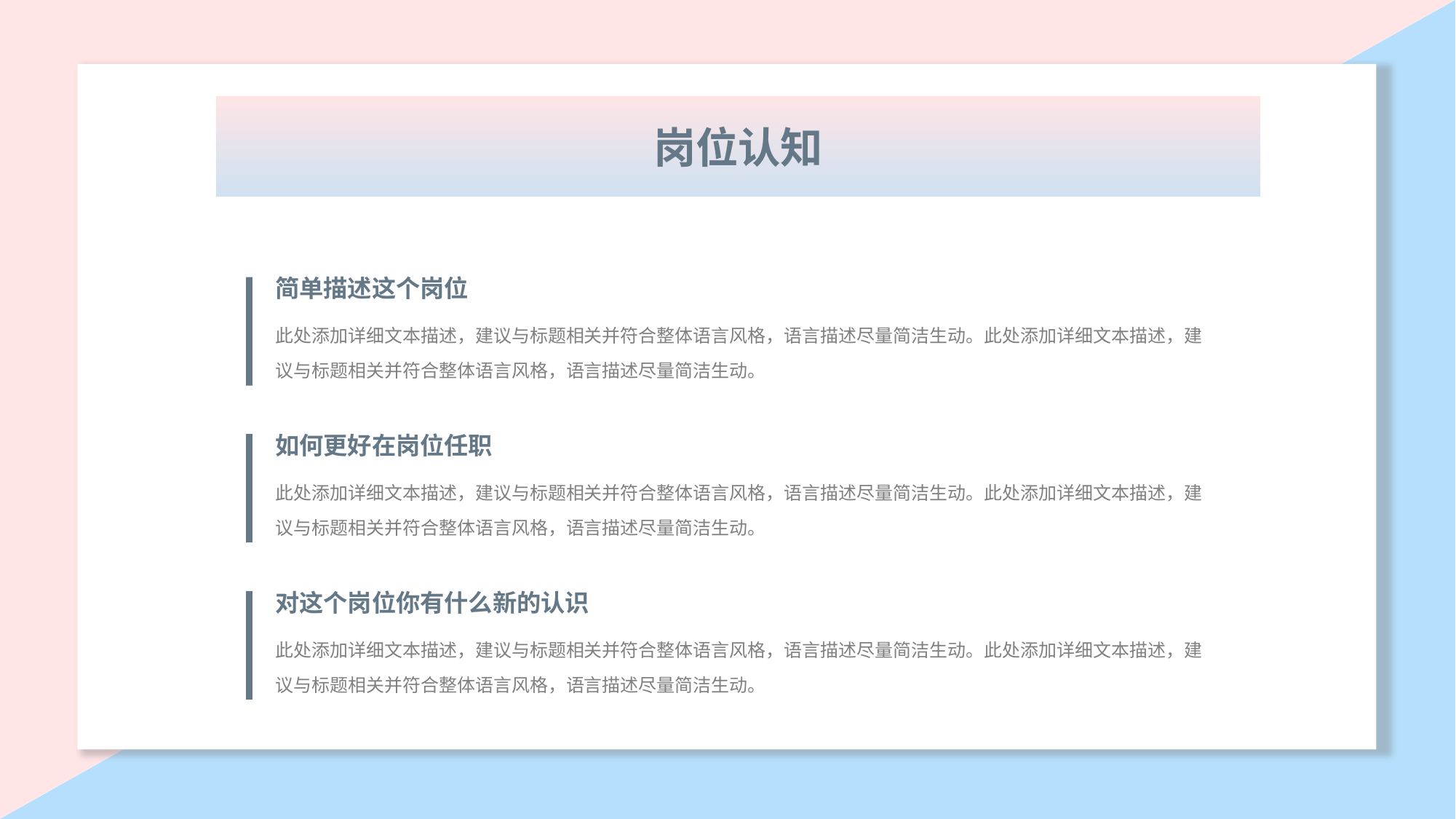

岗位认知
简单描述这个岗位

此处添加详细文本描述，建议与标题相关并符合整体语言风格，语言描述尽量简洁生动。此处添加详细文本描述，建议与标题相关并符合整体语言风格，语言描述尽量简洁生动。
如何更好在岗位任职

此处添加详细文本描述，建议与标题相关并符合整体语言风格，语言描述尽量简洁生动。此处添加详细文本描述，建议与标题相关并符合整体语言风格，语言描述尽量简洁生动。
对这个岗位你有什么新的认识

此处添加详细文本描述，建议与标题相关并符合整体语言风格，语言描述尽量简洁生动。此处添加详细文本描述，建议与标题相关并符合整体语言风格，语言描述尽量简洁生动。